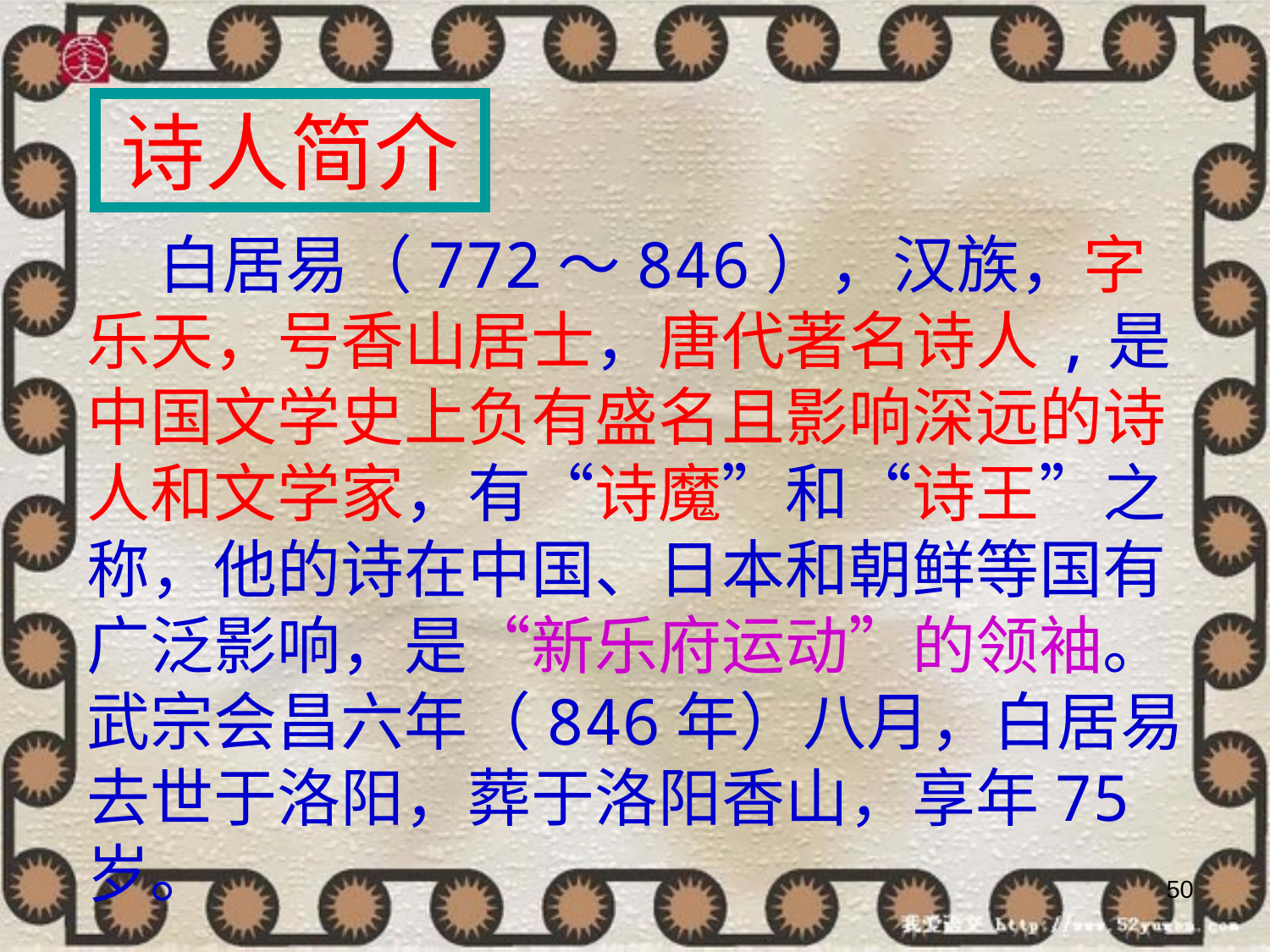

诗人简介
    白居易（772～846），汉族，字乐天，号香山居士，唐代著名诗人,是中国文学史上负有盛名且影响深远的诗人和文学家，有“诗魔”和“诗王”之称，他的诗在中国、日本和朝鲜等国有广泛影响，是“新乐府运动”的领袖。武宗会昌六年（846年）八月，白居易去世于洛阳，葬于洛阳香山，享年75岁。
50